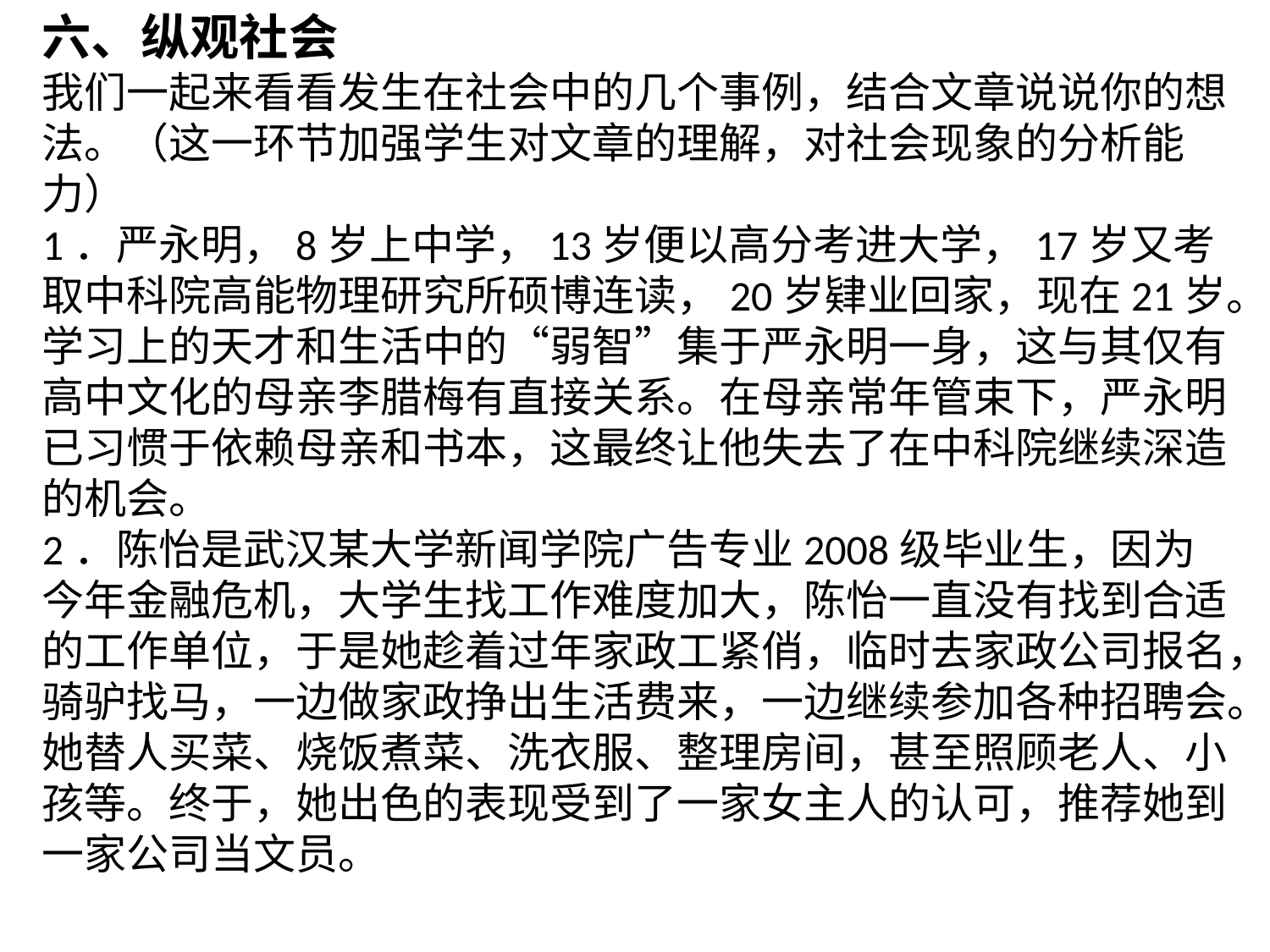

六、纵观社会
我们一起来看看发生在社会中的几个事例，结合文章说说你的想法。（这一环节加强学生对文章的理解，对社会现象的分析能力）
1．严永明，8岁上中学，13岁便以高分考进大学，17岁又考取中科院高能物理研究所硕博连读，20岁肄业回家，现在21岁。学习上的天才和生活中的“弱智”集于严永明一身，这与其仅有高中文化的母亲李腊梅有直接关系。在母亲常年管束下，严永明已习惯于依赖母亲和书本，这最终让他失去了在中科院继续深造的机会。
2．陈怡是武汉某大学新闻学院广告专业2008级毕业生，因为今年金融危机，大学生找工作难度加大，陈怡一直没有找到合适的工作单位，于是她趁着过年家政工紧俏，临时去家政公司报名，骑驴找马，一边做家政挣出生活费来，一边继续参加各种招聘会。她替人买菜、烧饭煮菜、洗衣服、整理房间，甚至照顾老人、小孩等。终于，她出色的表现受到了一家女主人的认可，推荐她到一家公司当文员。